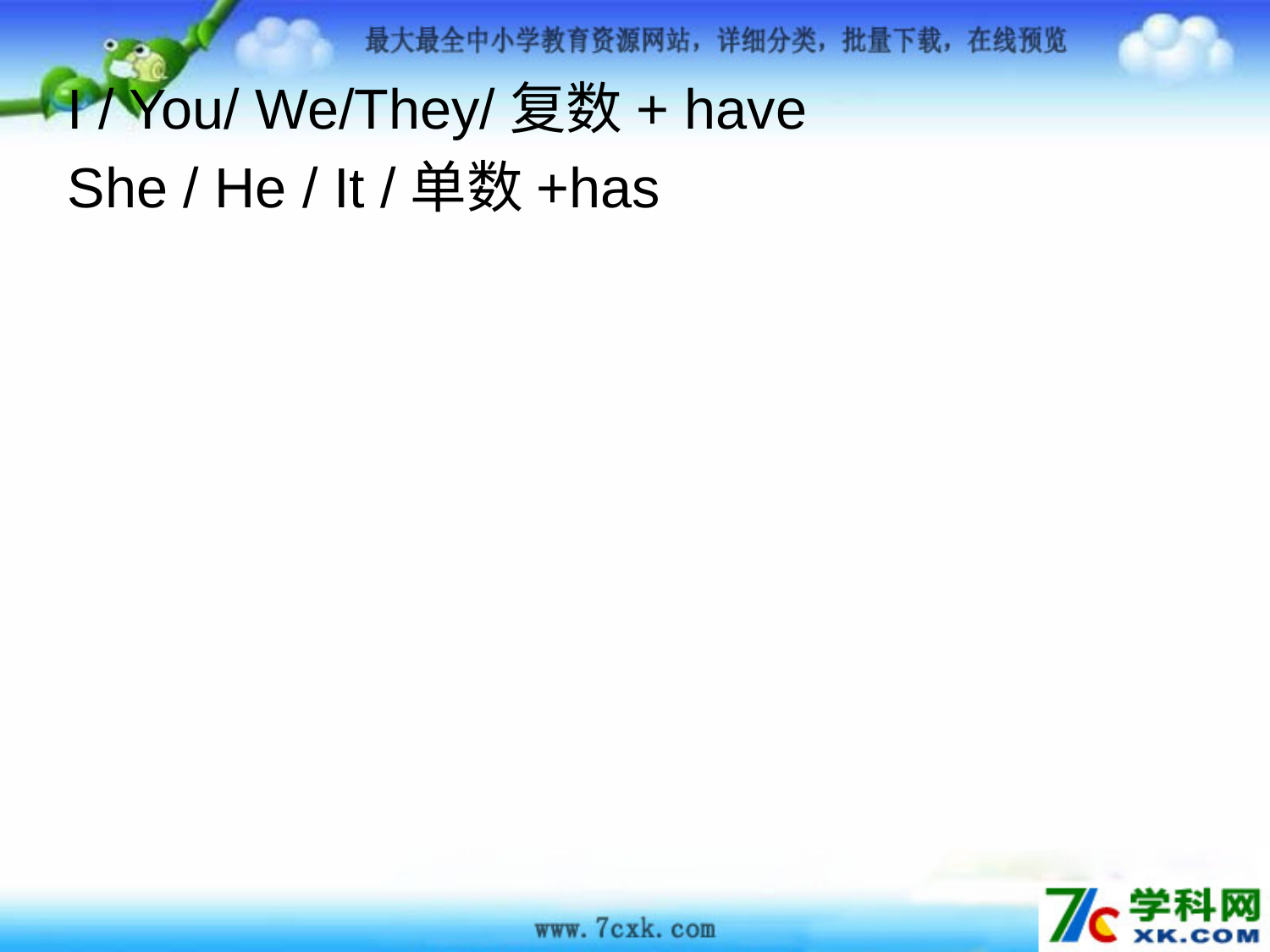

I / You/ We/They/复数+ have
She / He / It /单数+has